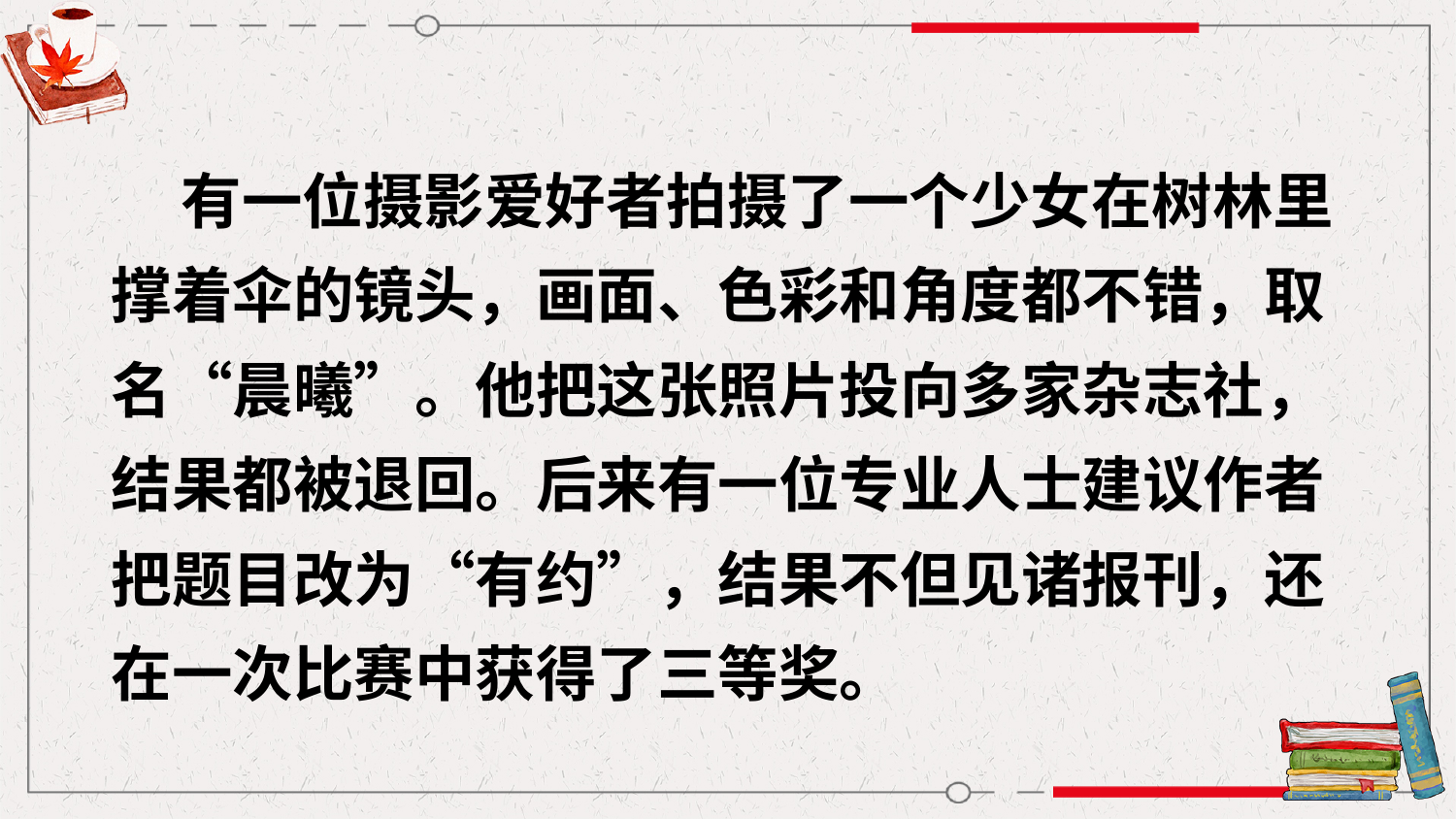

有一位摄影爱好者拍摄了一个少女在树林里撑着伞的镜头，画面、色彩和角度都不错，取名“晨曦”。他把这张照片投向多家杂志社，结果都被退回。后来有一位专业人士建议作者把题目改为“有约”，结果不但见诸报刊，还在一次比赛中获得了三等奖。